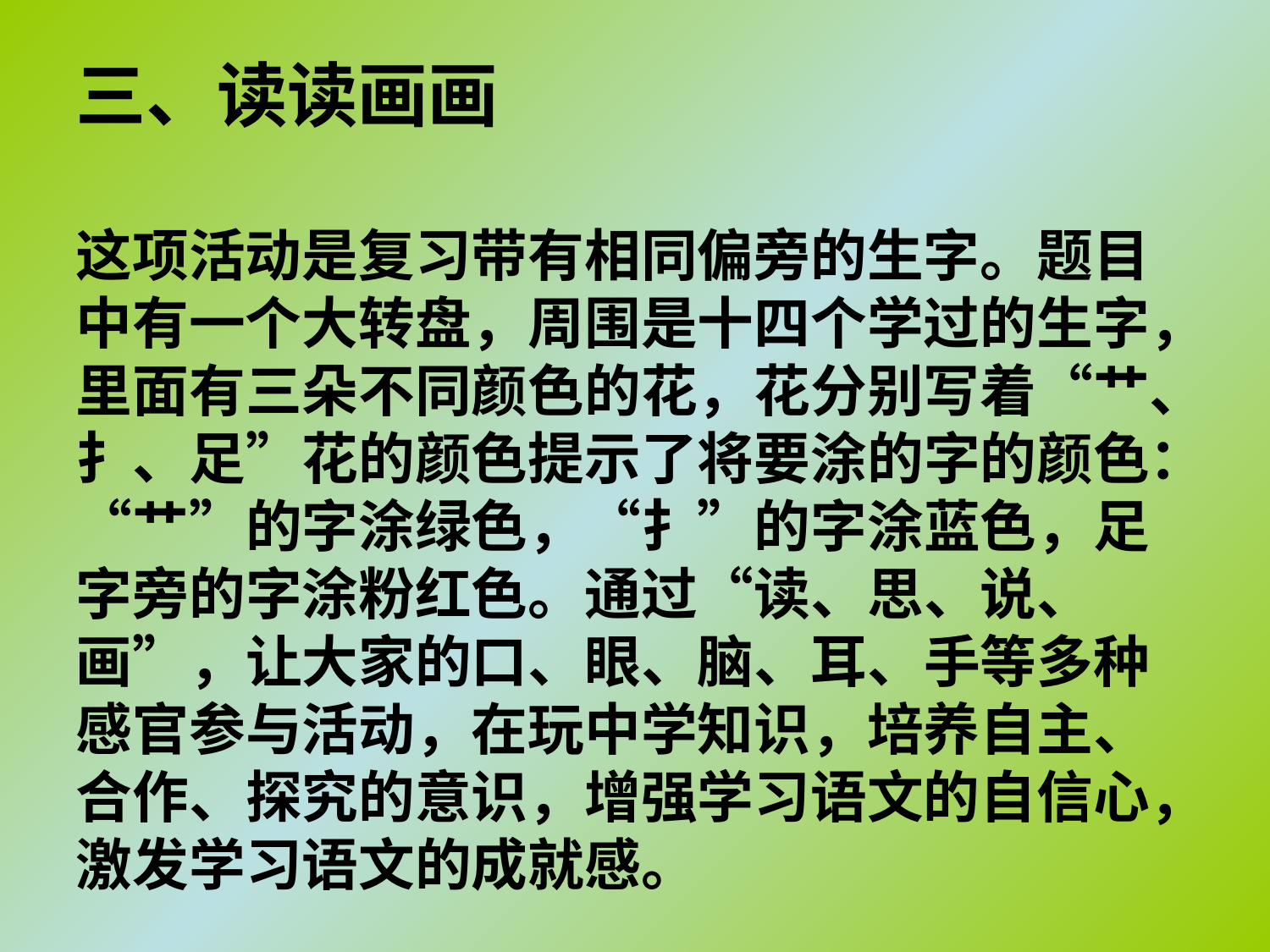

# 三、读读画画 这项活动是复习带有相同偏旁的生字。题目中有一个大转盘，周围是十四个学过的生字，里面有三朵不同颜色的花，花分别写着“艹、扌、足”花的颜色提示了将要涂的字的颜色：“艹”的字涂绿色，“扌”的字涂蓝色，足字旁的字涂粉红色。通过“读、思、说、画”，让大家的口、眼、脑、耳、手等多种感官参与活动，在玩中学知识，培养自主、合作、探究的意识，增强学习语文的自信心，激发学习语文的成就感。